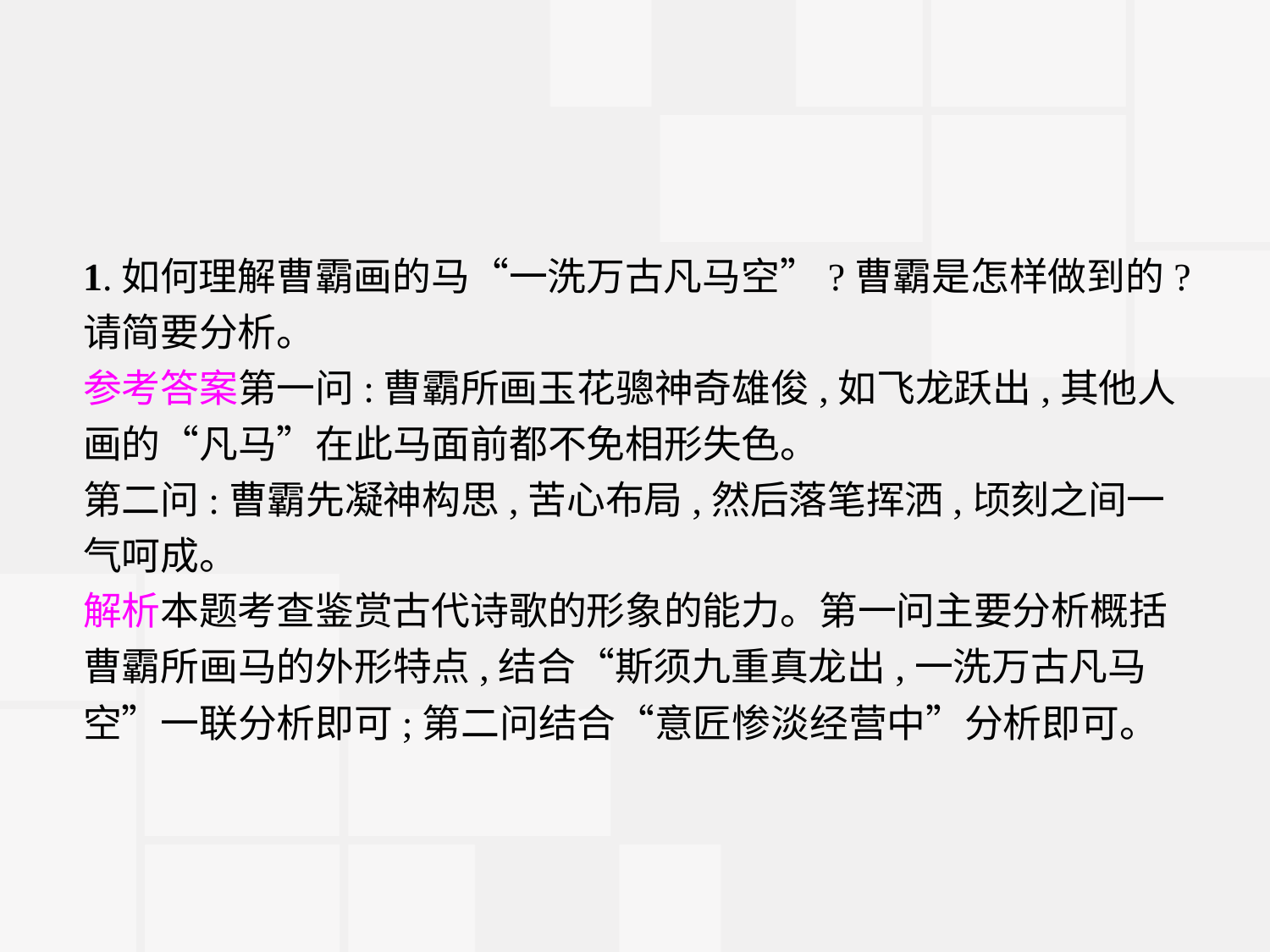

1.如何理解曹霸画的马“一洗万古凡马空”?曹霸是怎样做到的?请简要分析。
参考答案第一问:曹霸所画玉花骢神奇雄俊,如飞龙跃出,其他人画的“凡马”在此马面前都不免相形失色。
第二问:曹霸先凝神构思,苦心布局,然后落笔挥洒,顷刻之间一气呵成。
解析本题考查鉴赏古代诗歌的形象的能力。第一问主要分析概括曹霸所画马的外形特点,结合“斯须九重真龙出,一洗万古凡马空”一联分析即可;第二问结合“意匠惨淡经营中”分析即可。